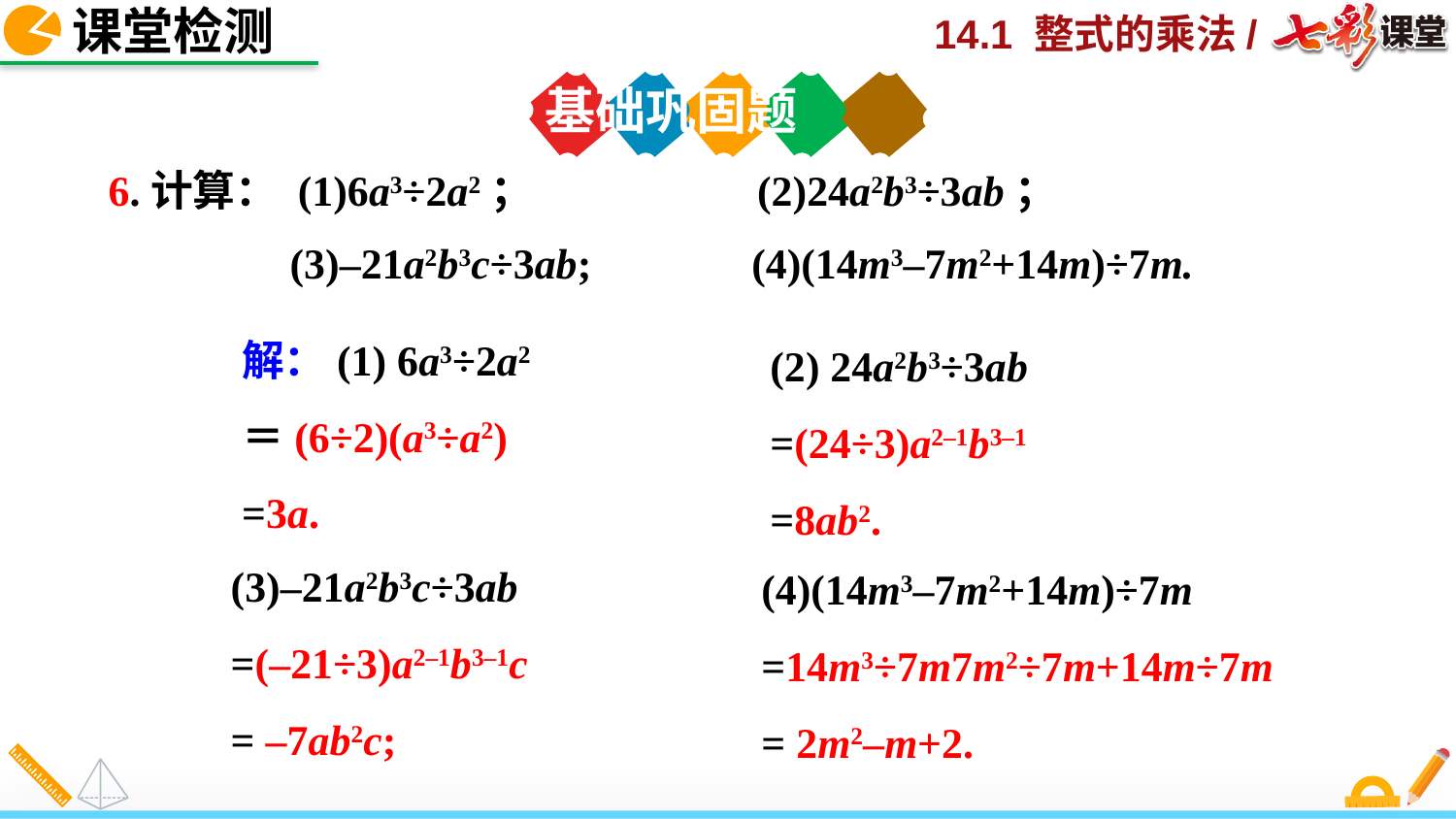

课堂检测

基础巩固题

6.计算： (1)6a3÷2a2；                      (2)24a2b3÷3ab；
                 (3)–21a2b3c÷3ab;               (4)(14m3–7m2+14m)÷7m.
解：(1) 6a3÷2a2
＝(6÷2)(a3÷a2)
=3a.
(2) 24a2b3÷3ab
=(24÷3)a2–1b3–1
=8ab2.
(3)–21a2b3c÷3ab
=(–21÷3)a2–1b3–1c
= –7ab2c;
(4)(14m3–7m2+14m)÷7m
=14m3÷7m7m2÷7m+14m÷7m
= 2m2–m+2.